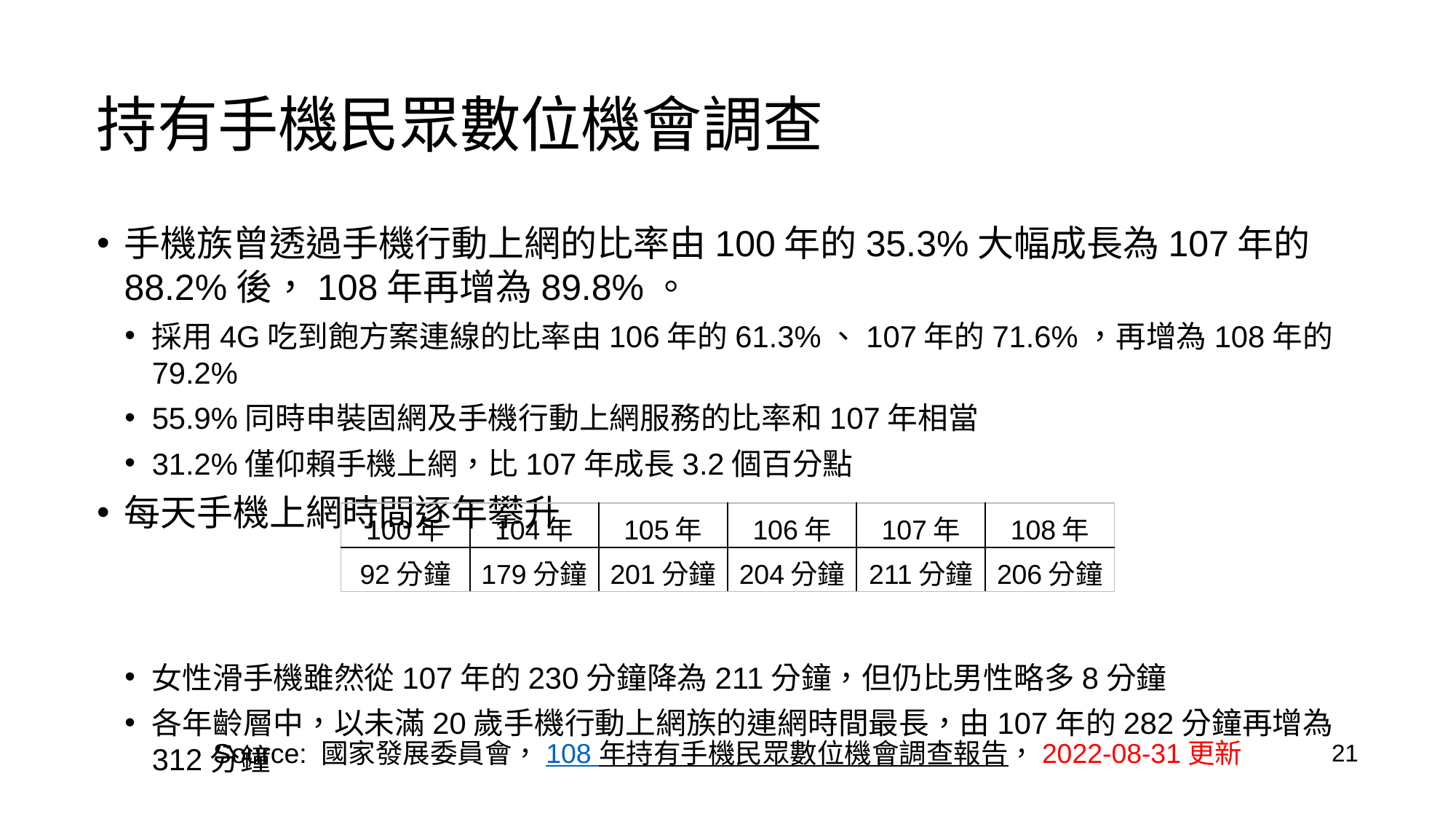

# 持有手機民眾數位機會調查
手機族曾透過手機行動上網的比率由100年的35.3%大幅成長為107年的88.2%後，108年再增為89.8%。
採用4G吃到飽方案連線的比率由106年的61.3%、107年的71.6%，再增為108年的79.2%
55.9%同時申裝固網及手機行動上網服務的比率和107年相當
31.2%僅仰賴手機上網，比107年成長3.2個百分點
每天手機上網時間逐年攀升

女性滑手機雖然從107年的230分鐘降為211分鐘，但仍比男性略多8分鐘
各年齡層中，以未滿20歲手機行動上網族的連網時間最長，由107年的282分鐘再增為312分鐘
| 100年 | 104年 | 105年 | 106年 | 107年 | 108年 |
| --- | --- | --- | --- | --- | --- |
| 92分鐘 | 179分鐘 | 201分鐘 | 204分鐘 | 211分鐘 | 206分鐘 |
Source: 國家發展委員會，108 年持有手機民眾數位機會調查報告，2022-08-31更新
21